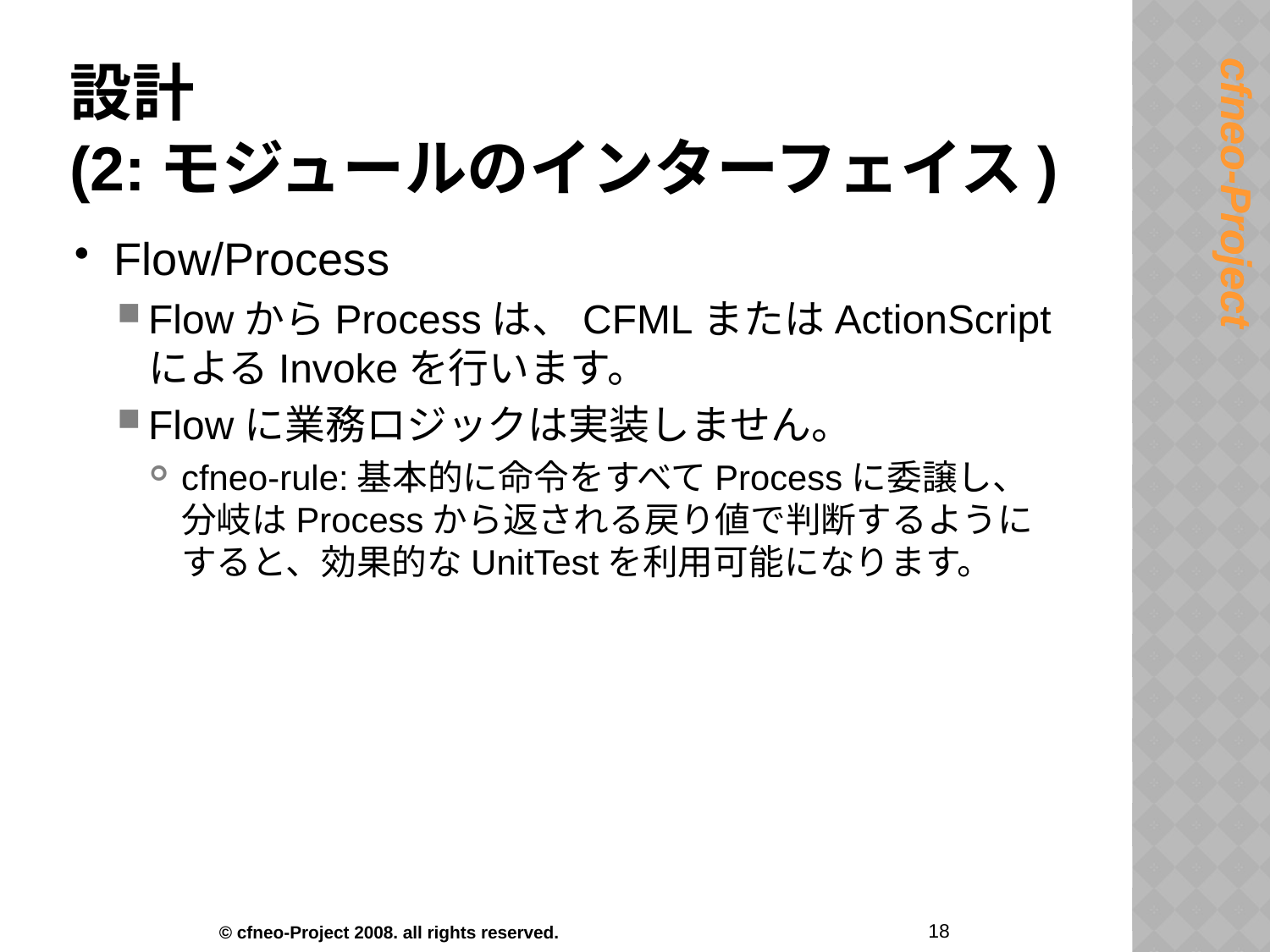

# 設計 (2:モジュールのインターフェイス)
Flow/Process
FlowからProcessは、CFMLまたはActionScriptによるInvokeを行います。
Flowに業務ロジックは実装しません。
cfneo-rule:基本的に命令をすべてProcessに委譲し、分岐はProcessから返される戻り値で判断するようにすると、効果的なUnitTestを利用可能になります。
18
© cfneo-Project 2008. all rights reserved.